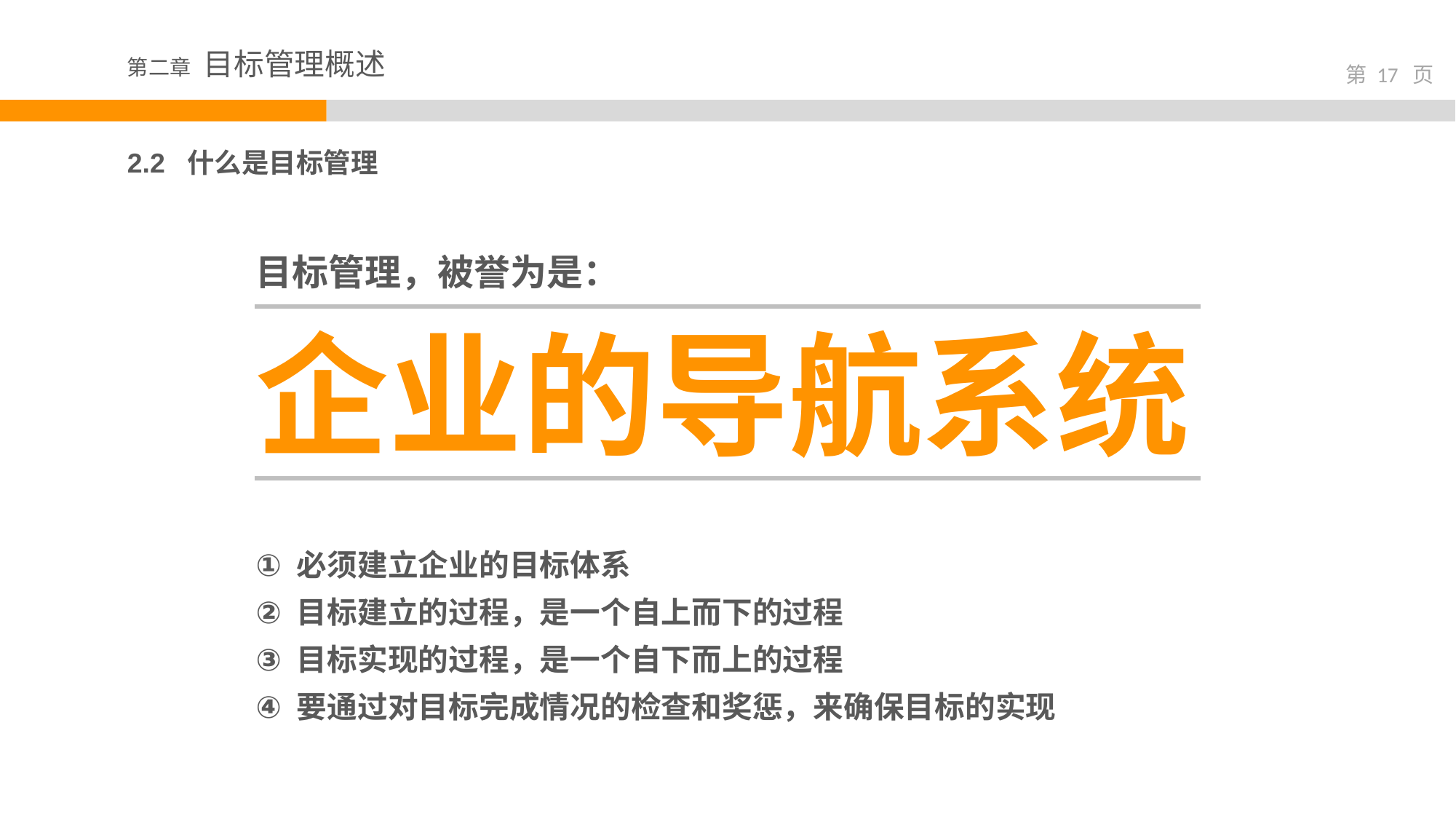

2.2  什么是目标管理
目标管理，被誉为是：
企业的导航系统
必须建立企业的目标体系
目标建立的过程，是一个自上而下的过程
目标实现的过程，是一个自下而上的过程
要通过对目标完成情况的检查和奖惩，来确保目标的实现